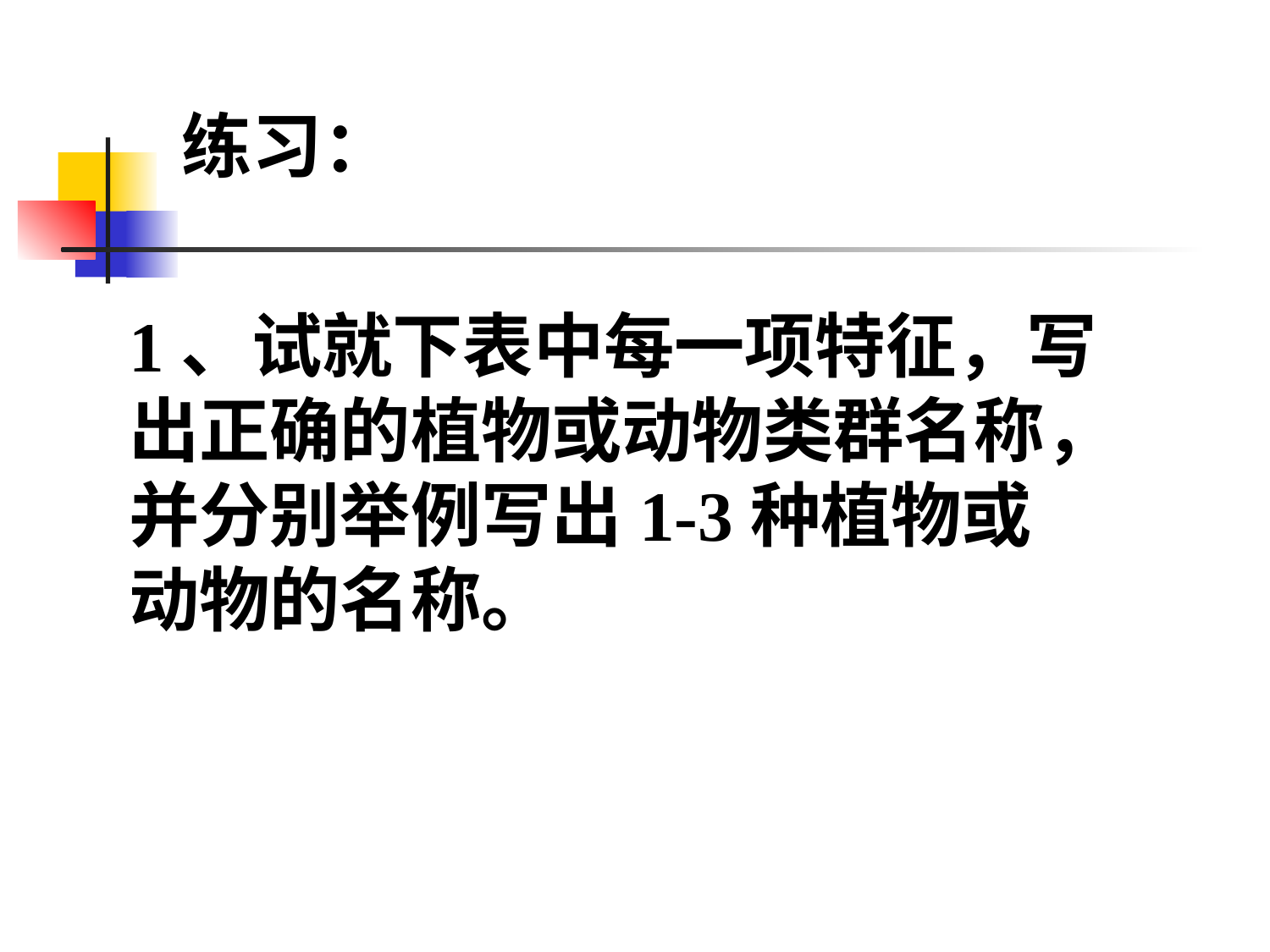

练习：
1、试就下表中每一项特征，写出正确的植物或动物类群名称，并分别举例写出1-3种植物或动物的名称。